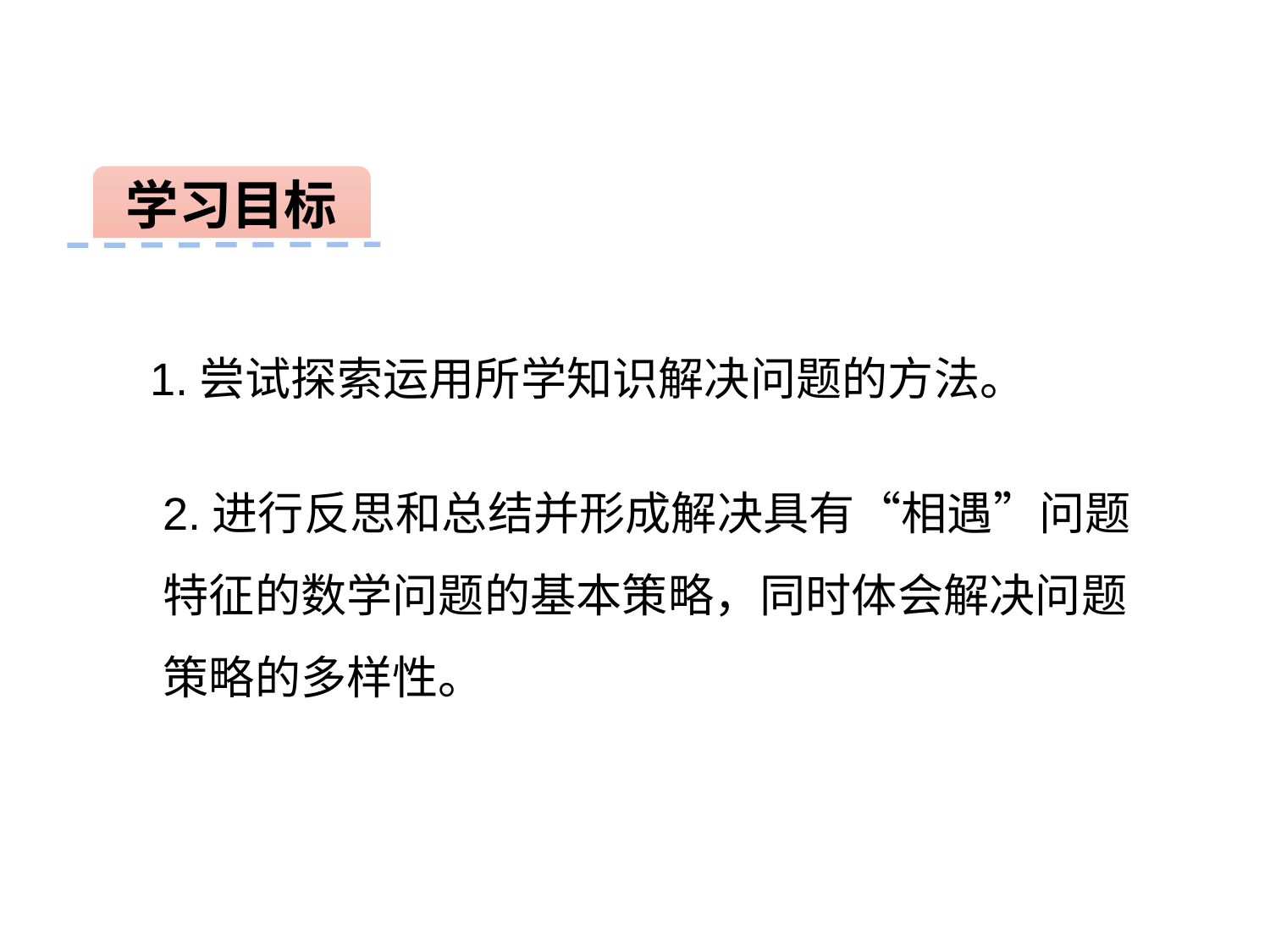

学习目标
 1.尝试探索运用所学知识解决问题的方法。
2.进行反思和总结并形成解决具有“相遇”问题特征的数学问题的基本策略，同时体会解决问题策略的多样性。